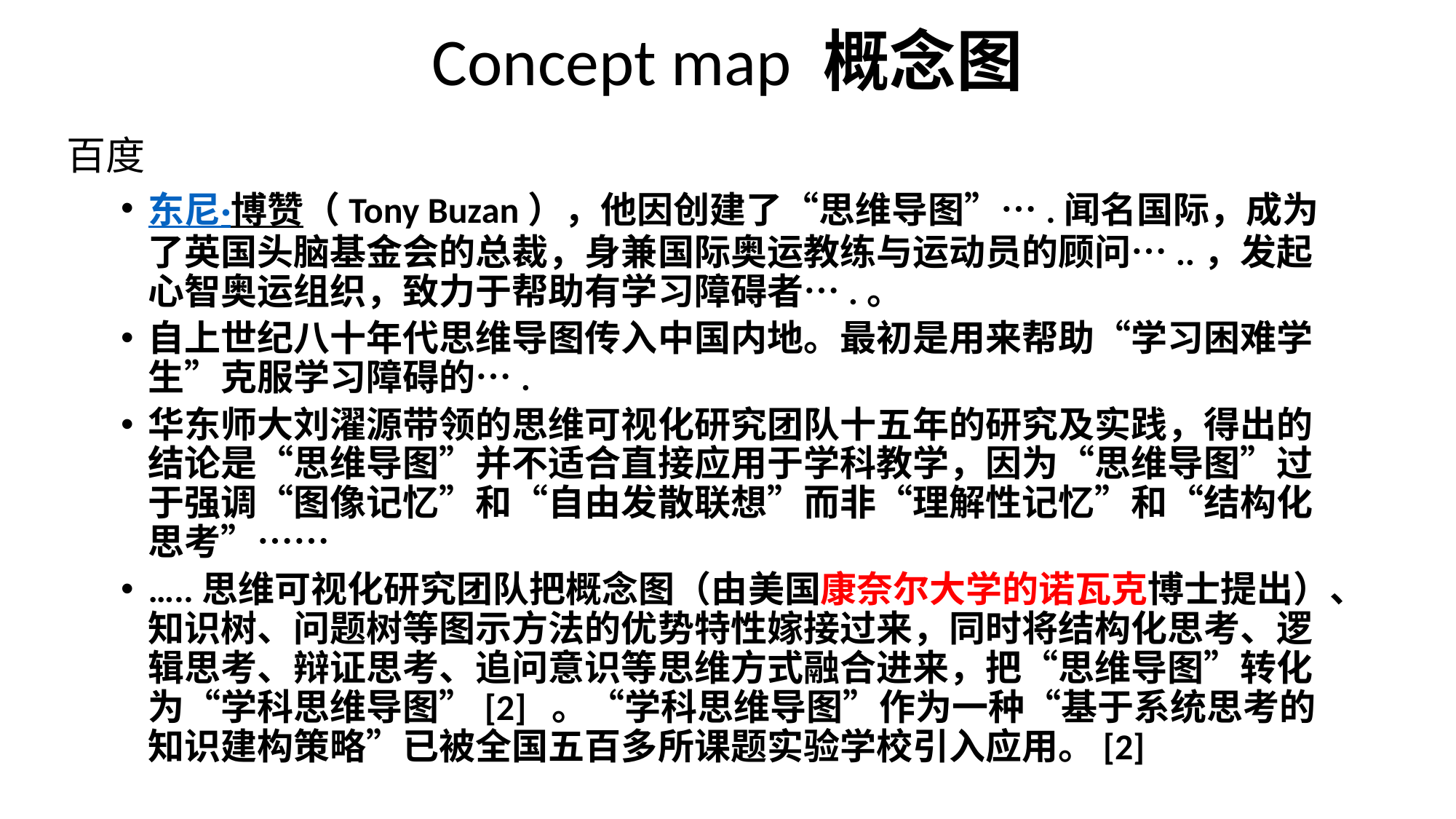

# Concept map 概念图
百度
东尼·博赞（Tony Buzan），他因创建了“思维导图”….闻名国际，成为了英国头脑基金会的总裁，身兼国际奥运教练与运动员的顾问…..，发起心智奥运组织，致力于帮助有学习障碍者….。
自上世纪八十年代思维导图传入中国内地。最初是用来帮助“学习困难学生”克服学习障碍的….
华东师大刘濯源带领的思维可视化研究团队十五年的研究及实践，得出的结论是“思维导图”并不适合直接应用于学科教学，因为“思维导图”过于强调“图像记忆”和“自由发散联想”而非“理解性记忆”和“结构化思考”……
…..思维可视化研究团队把概念图（由美国康奈尔大学的诺瓦克博士提出）、知识树、问题树等图示方法的优势特性嫁接过来，同时将结构化思考、逻辑思考、辩证思考、追问意识等思维方式融合进来，把“思维导图”转化为“学科思维导图”[2]  。“学科思维导图”作为一种“基于系统思考的知识建构策略”已被全国五百多所课题实验学校引入应用。[2]